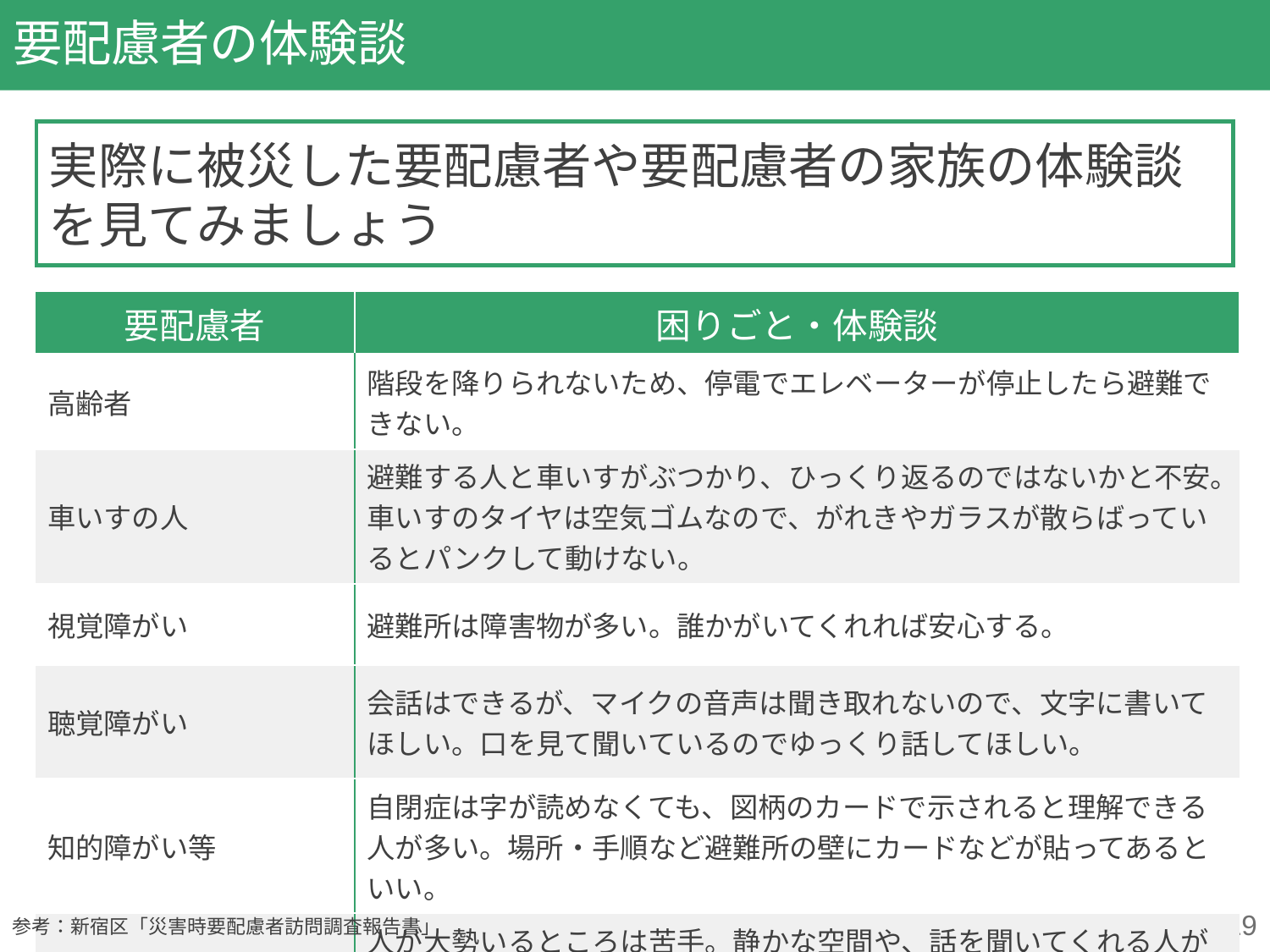

# 要配慮者の体験談
実際に被災した要配慮者や要配慮者の家族の体験談を見てみましょう
| 要配慮者 | 困りごと・体験談 |
| --- | --- |
| 高齢者 | 階段を降りられないため、停電でエレベーターが停止したら避難できない。 |
| 車いすの人 | 避難する人と車いすがぶつかり、ひっくり返るのではないかと不安。 車いすのタイヤは空気ゴムなので、がれきやガラスが散らばっているとパンクして動けない。 |
| 視覚障がい | 避難所は障害物が多い。誰かがいてくれれば安心する。 |
| 聴覚障がい | 会話はできるが、マイクの音声は聞き取れないので、文字に書いてほしい。口を見て聞いているのでゆっくり話してほしい。 |
| 知的障がい等 | 自閉症は字が読めなくても、図柄のカードで示されると理解できる人が多い。場所・手順など避難所の壁にカードなどが貼ってあるといい。 |
| 心身障がい | 人が大勢いるところは苦手。静かな空間や、話を聞いてくれる人がいると安心できる。大きな声を出すから周囲の人に迷惑をかけてしまう。 |
19
参考：新宿区「災害時要配慮者訪問調査報告書」